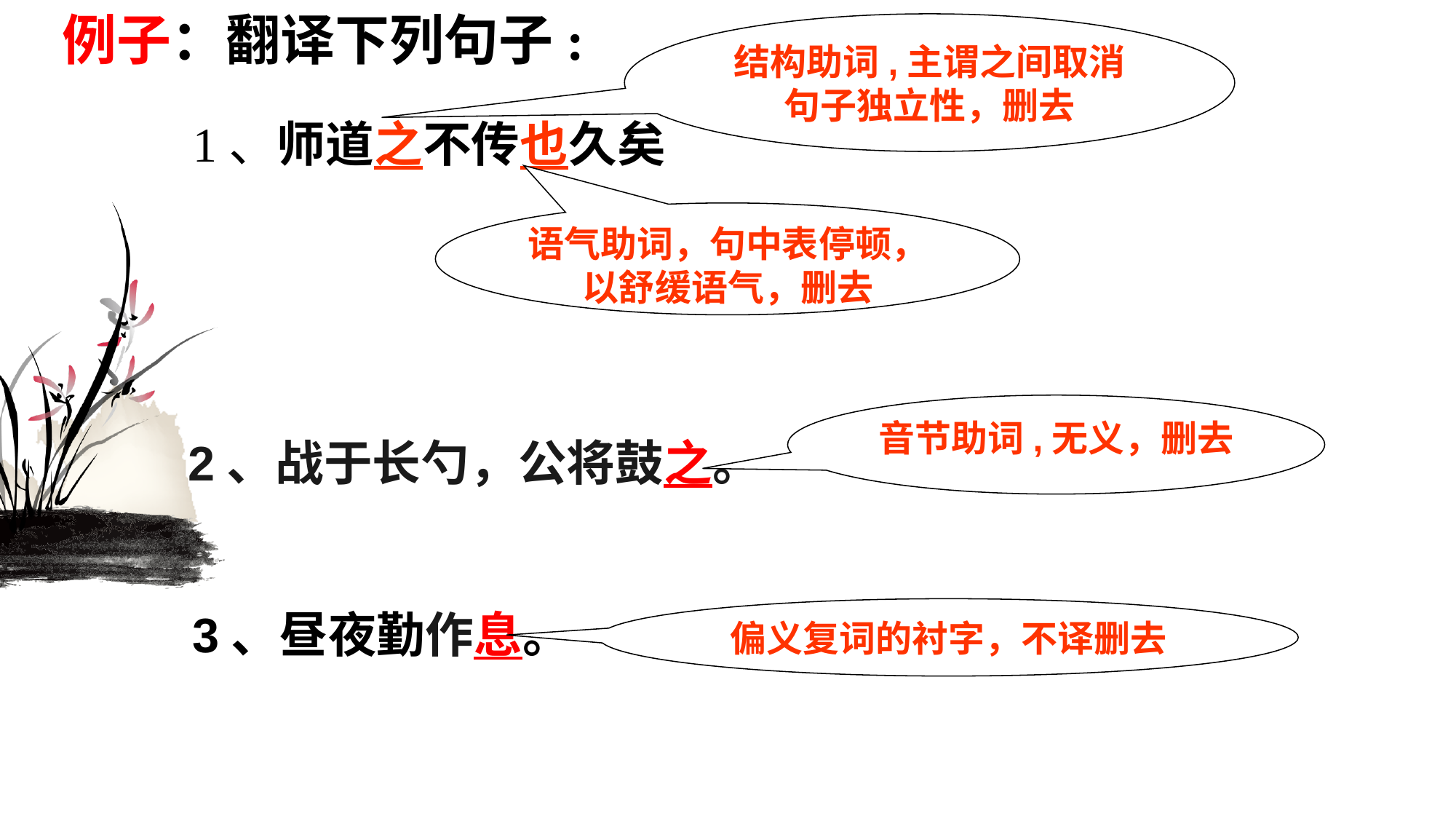

例子：翻译下列句子:
结构助词,主谓之间取消句子独立性，删去
1、师道之不传也久矣
语气助词，句中表停顿，以舒缓语气，删去
音节助词,无义，删去
2、战于长勺，公将鼓之。
偏义复词的衬字，不译删去
3、昼夜勤作息。